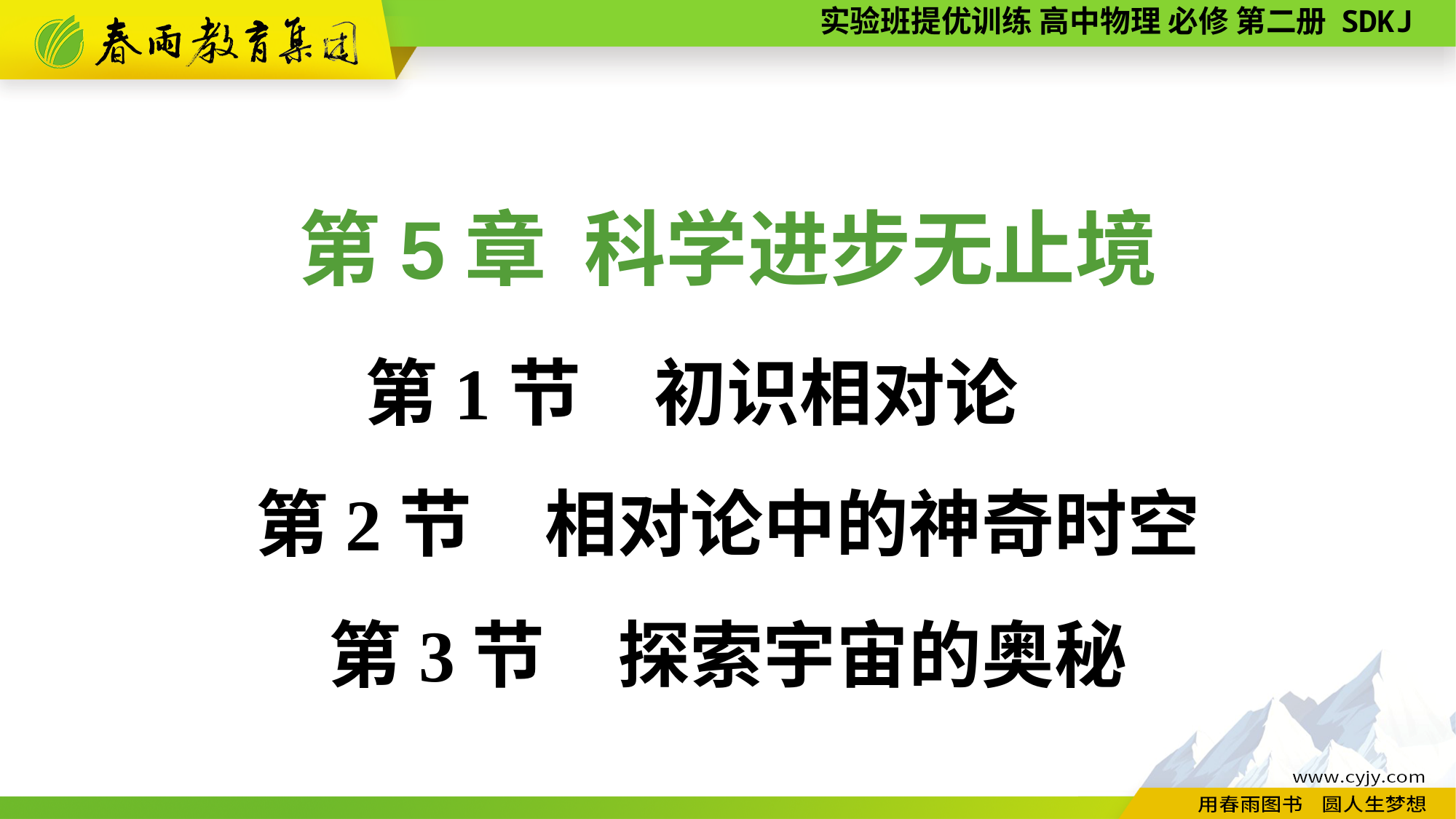

第5章  科学进步无止境
第1节　初识相对论
第2节　相对论中的神奇时空
第3节　探索宇宙的奥秘